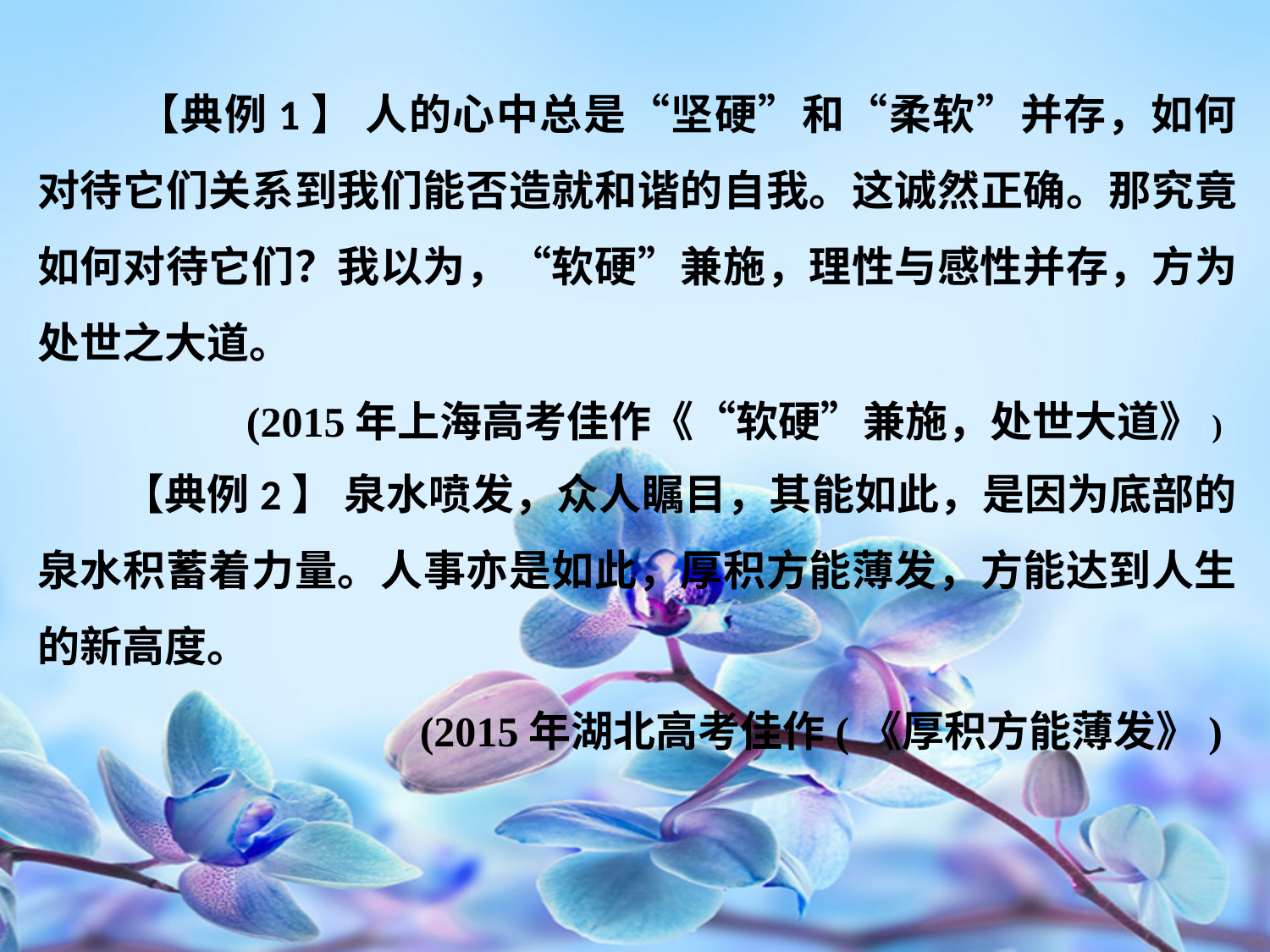

【典例1】 人的心中总是“坚硬”和“柔软”并存，如何对待它们关系到我们能否造就和谐的自我。这诚然正确。那究竟如何对待它们？我以为，“软硬”兼施，理性与感性并存，方为处世之大道。
(2015年上海高考佳作《“软硬”兼施，处世大道》)

【典例2】 泉水喷发，众人瞩目，其能如此，是因为底部的泉水积蓄着力量。人事亦是如此，厚积方能薄发，方能达到人生的新高度。

(2015年湖北高考佳作(《厚积方能薄发》)